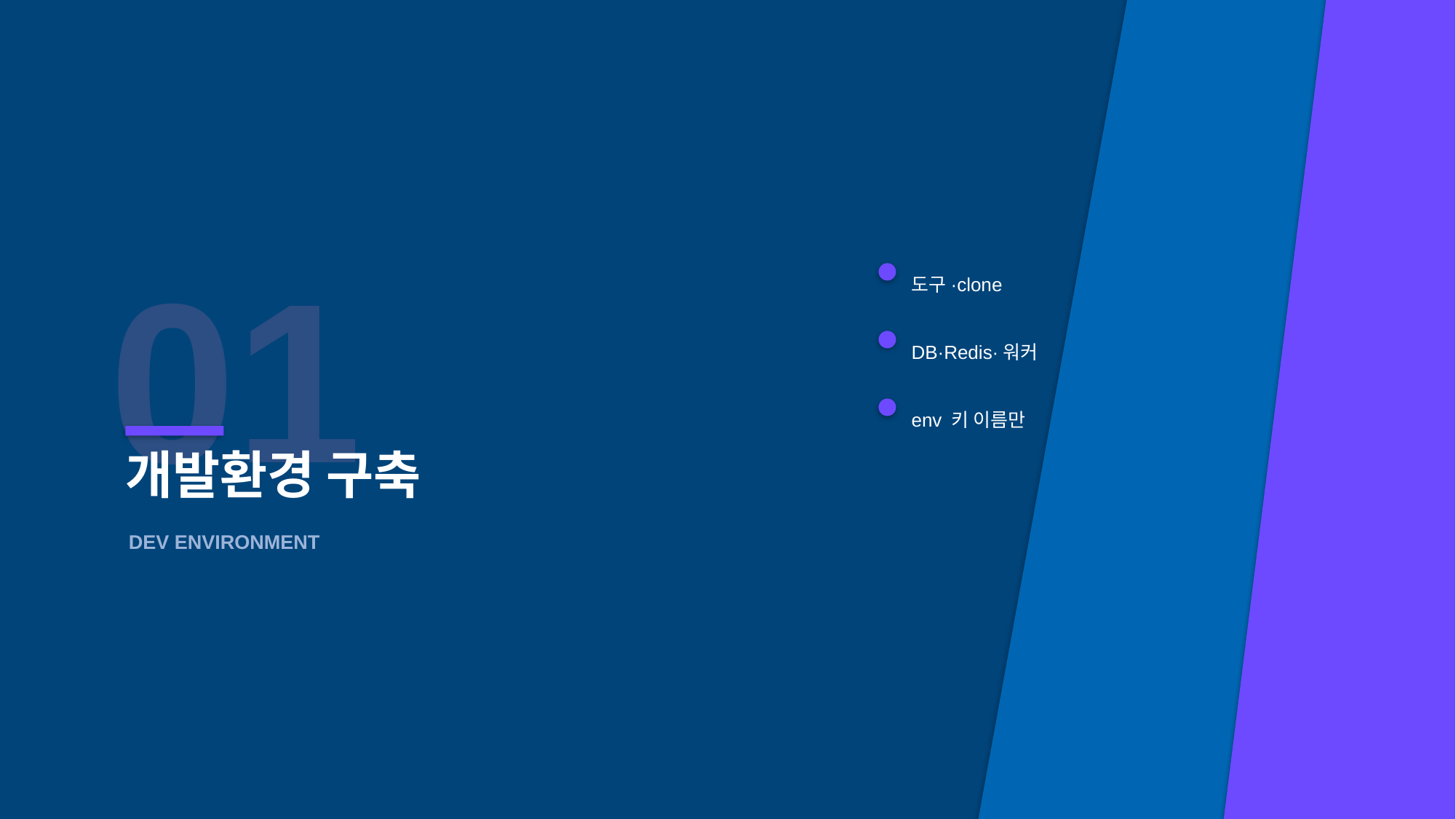

01
도구·clone

DB·Redis·워커

env 키 이름만

개발환경 구축
DEV ENVIRONMENT